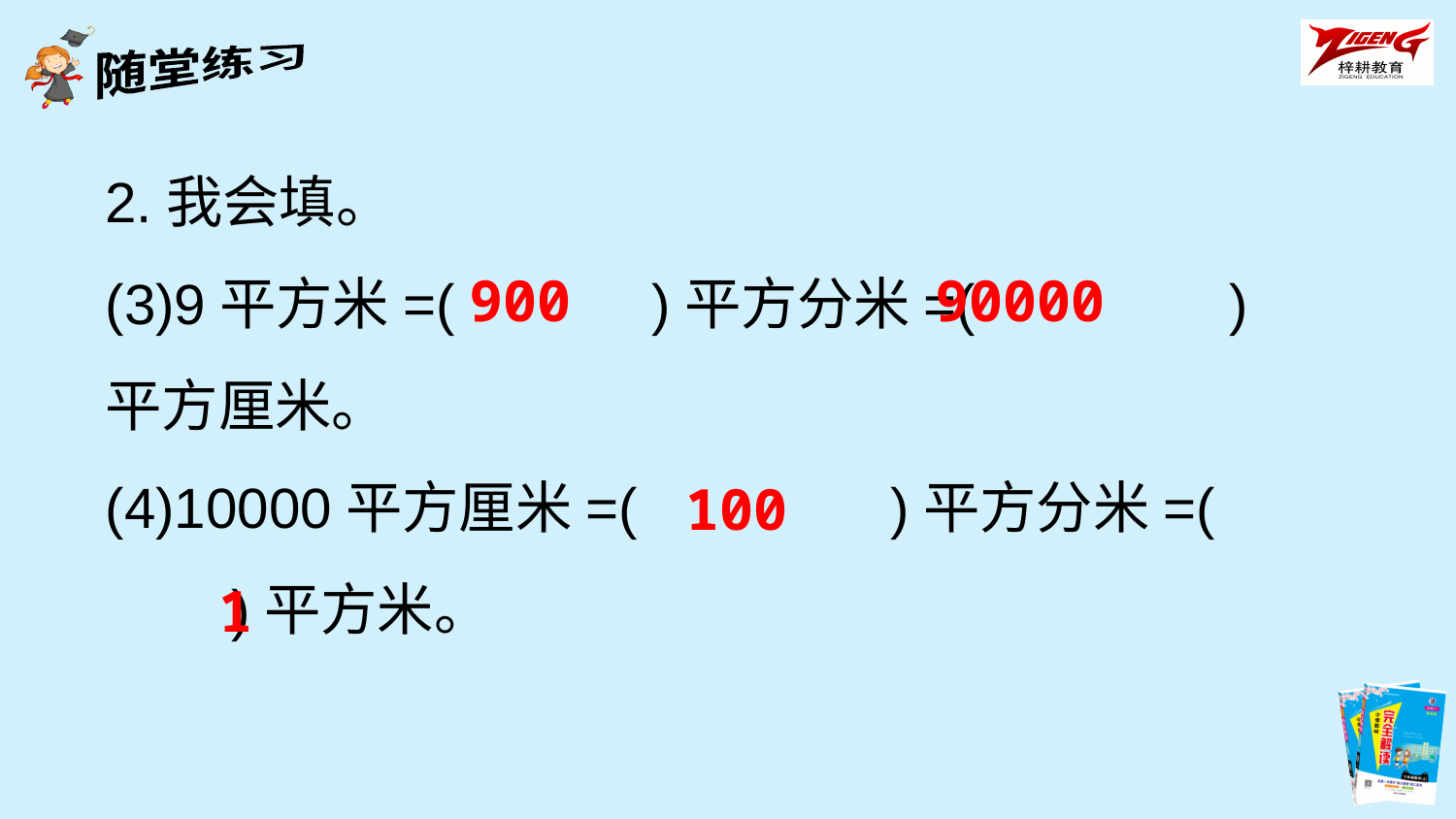

2.我会填。
(3)9平方米=(　　　)平方分米=(　　　　)平方厘米。
(4)10000平方厘米=(　　　　)平方分米=(　　　)平方米。
900
90000
100
1